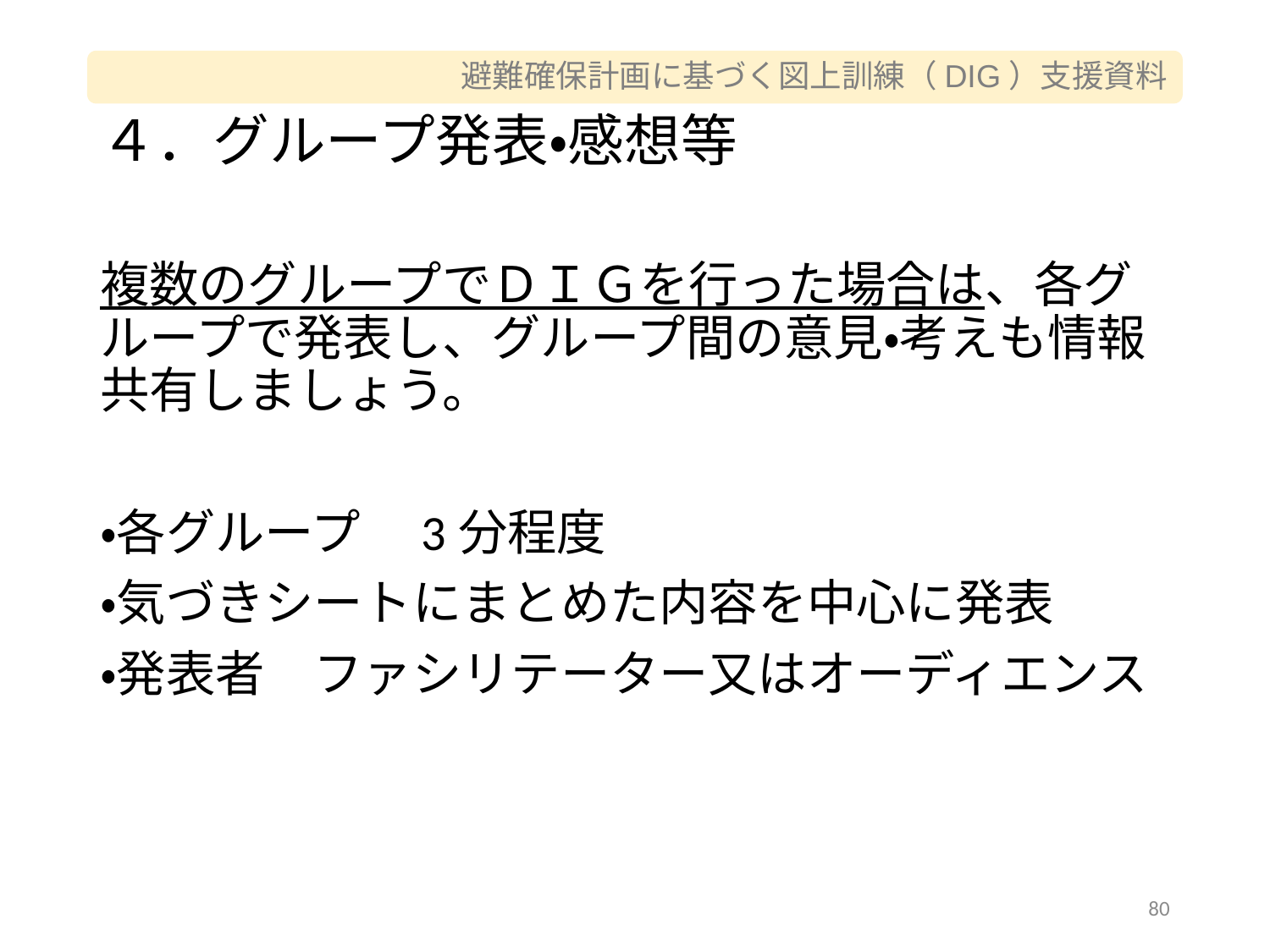

# ４．グループ発表・感想等
複数のグループでＤＩＧを行った場合は、各グループで発表し、グループ間の意見・考えも情報共有しましょう。

・各グループ　3分程度
・気づきシートにまとめた内容を中心に発表
・発表者　ファシリテーター又はオーディエンス
80